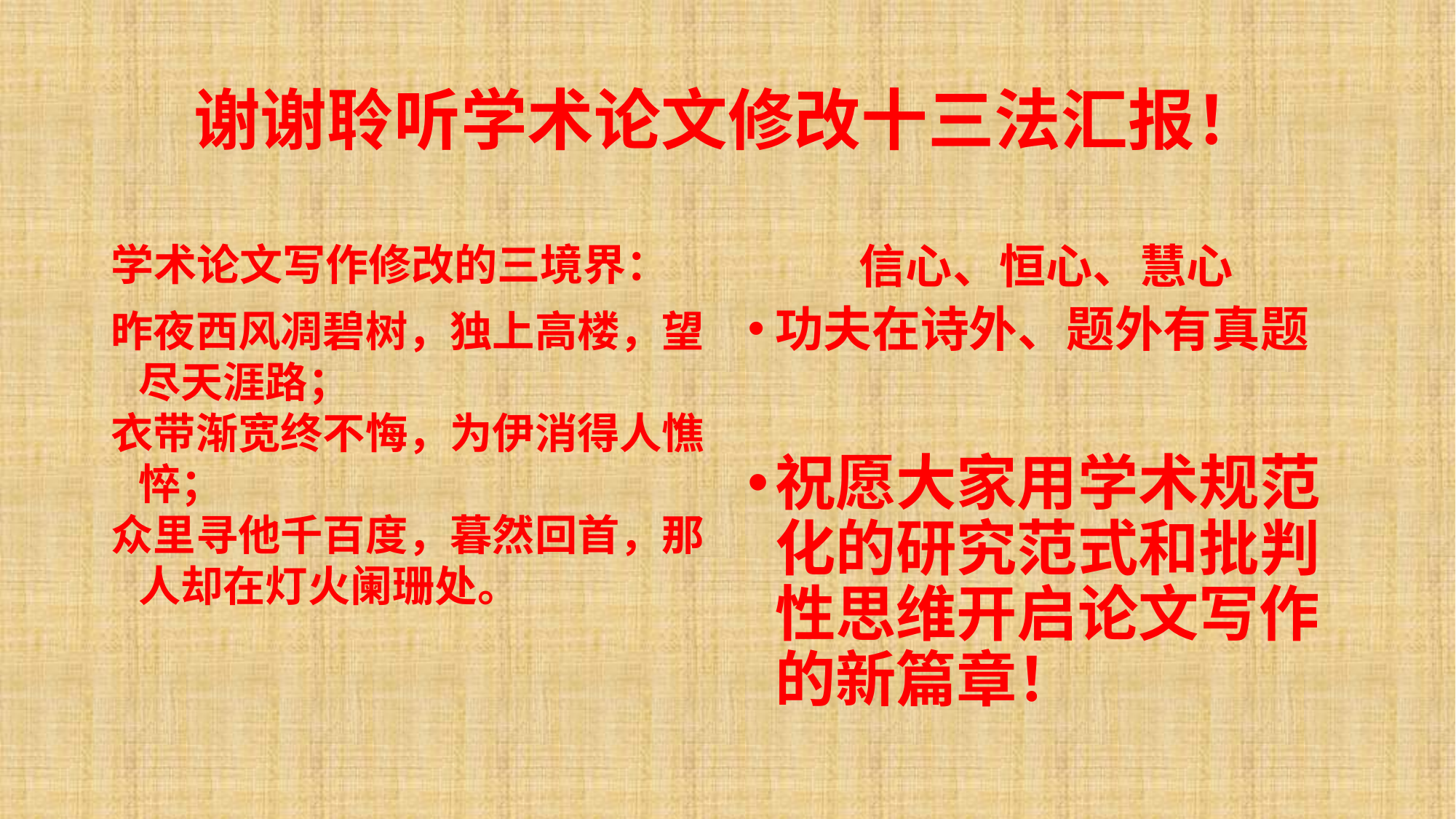

# 谢谢聆听学术论文修改十三法汇报！

学术论文写作修改的三境界：

信心、恒心、慧心

昨夜西风凋碧树，独上高楼，望尽天涯路；
衣带渐宽终不悔，为伊消得人憔悴；
众里寻他千百度，暮然回首，那人却在灯火阑珊处。

功夫在诗外、题外有真题

祝愿大家用学术规范化的研究范式和批判性思维开启论文写作的新篇章！